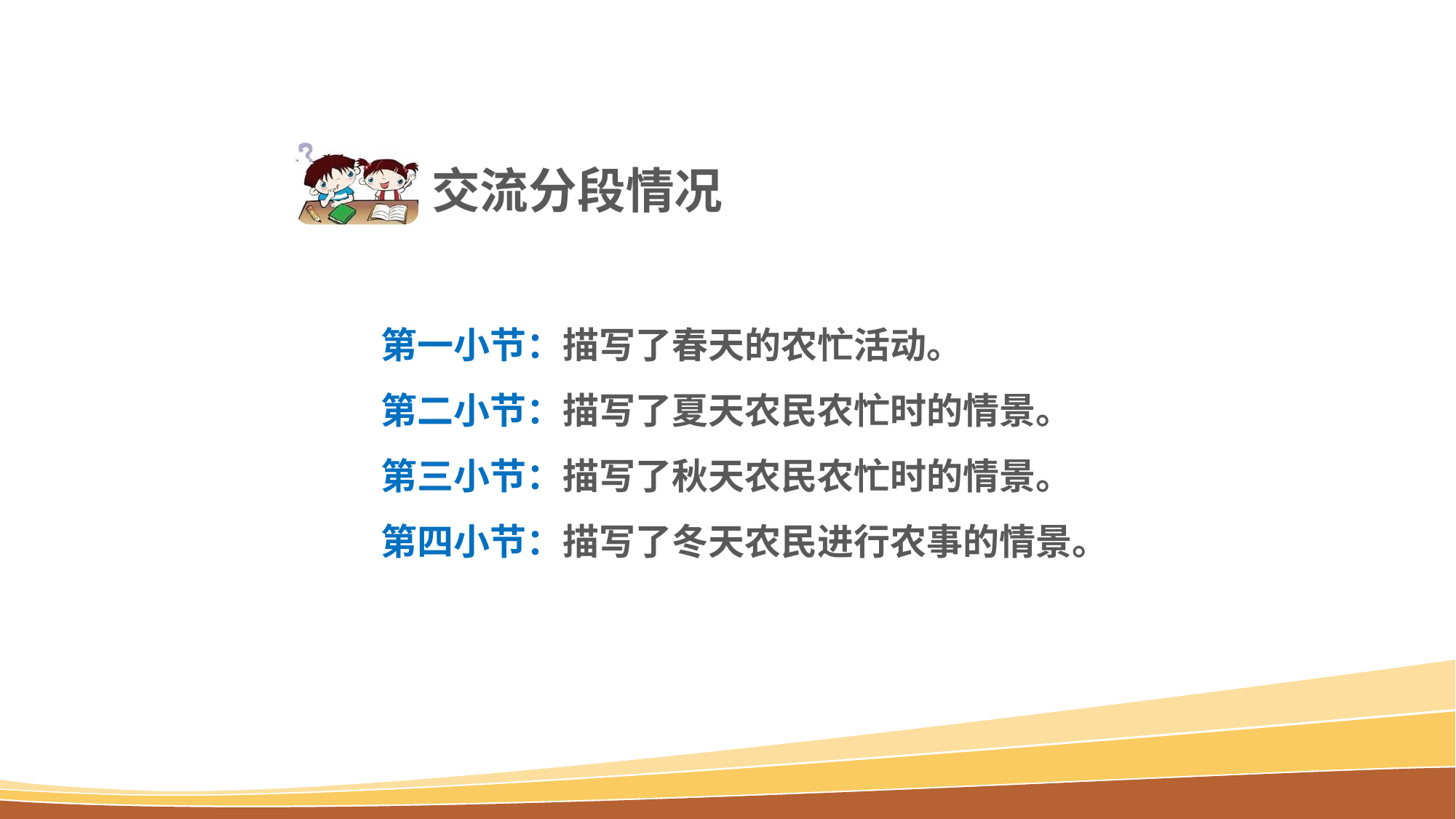

交流分段情况
第一小节：描写了春天的农忙活动。
第二小节：描写了夏天农民农忙时的情景。
第三小节：描写了秋天农民农忙时的情景。
第四小节：描写了冬天农民进行农事的情景。